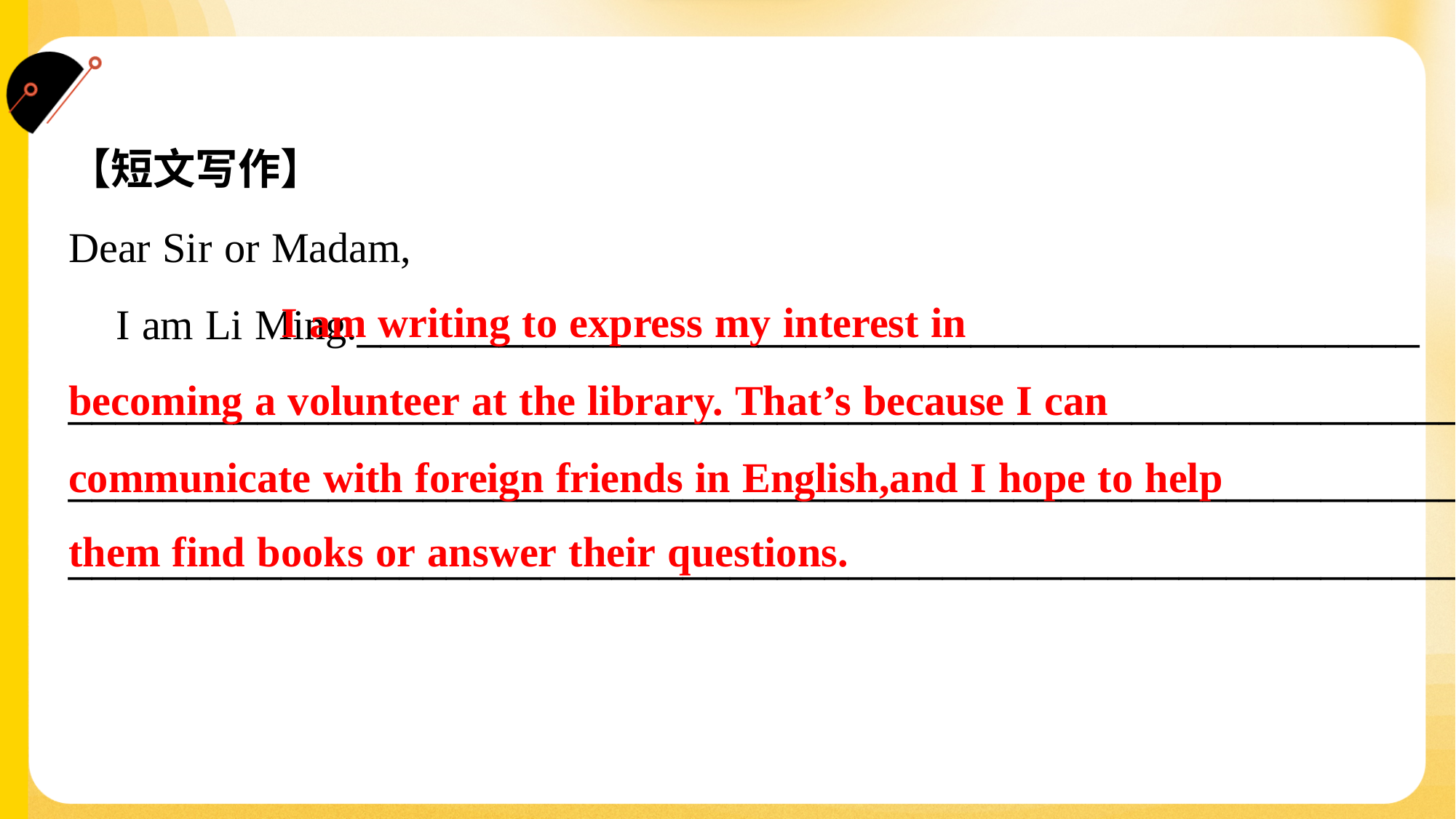

【短文写作】
Dear Sir or Madam,
    I am Li Ming._____________________________________________
______________________________________________________________
______________________________________________________________
______________________________________________________________

                  I am writing to express my interest in
becoming a volunteer at the library. That’s because I can
communicate with foreign friends in English,and I hope to help
them find books or answer their questions.